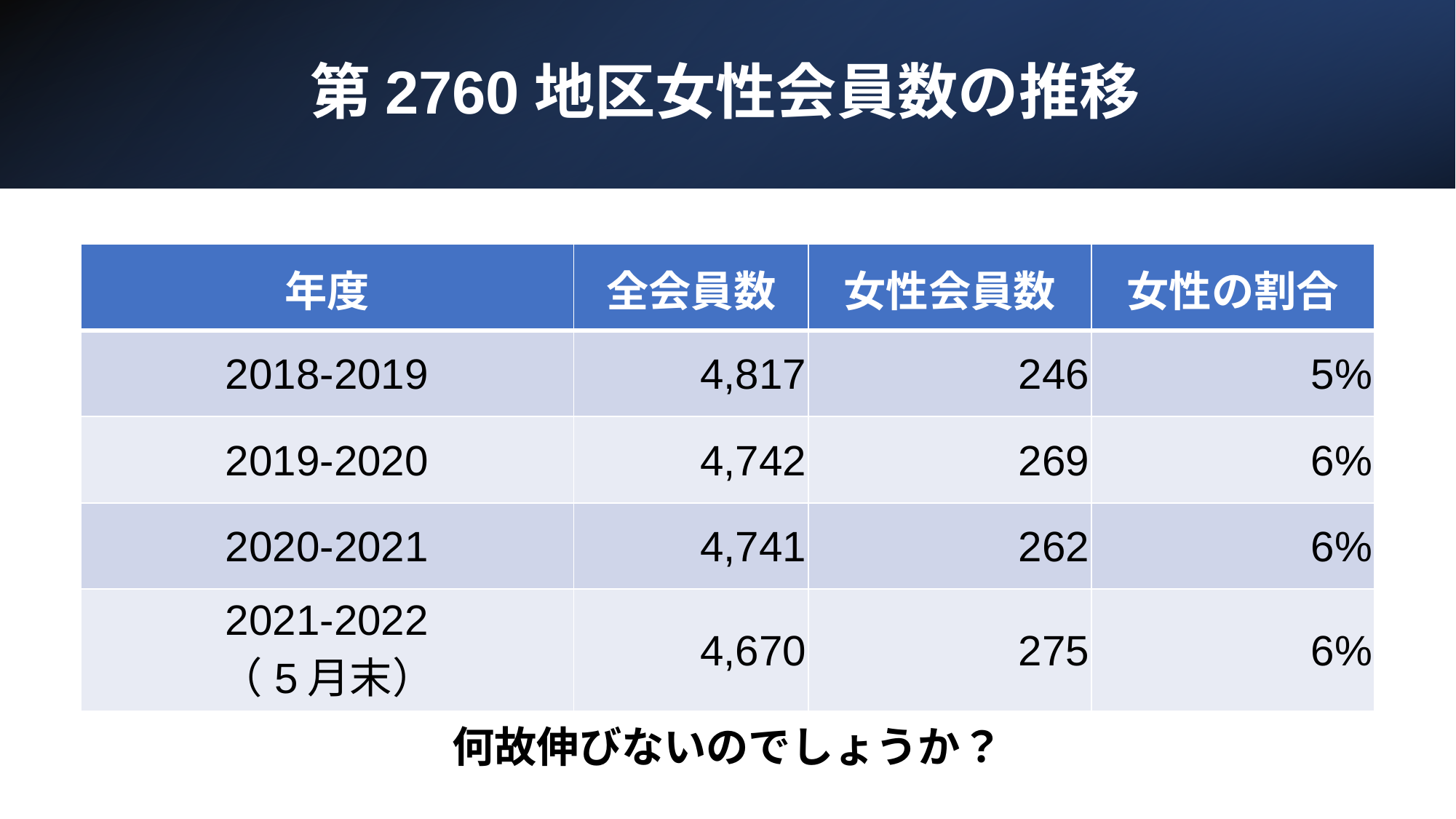

# 第2760地区女性会員数の推移
| 年度 | 全会員数 | 女性会員数 | 女性の割合 |
| --- | --- | --- | --- |
| 2018-2019 | 4,817 | 246 | 5% |
| 2019-2020 | 4,742 | 269 | 6% |
| 2020-2021 | 4,741 | 262 | 6% |
| 2021-2022 （5月末） | 4,670 | 275 | 6% |
何故伸びないのでしょうか？